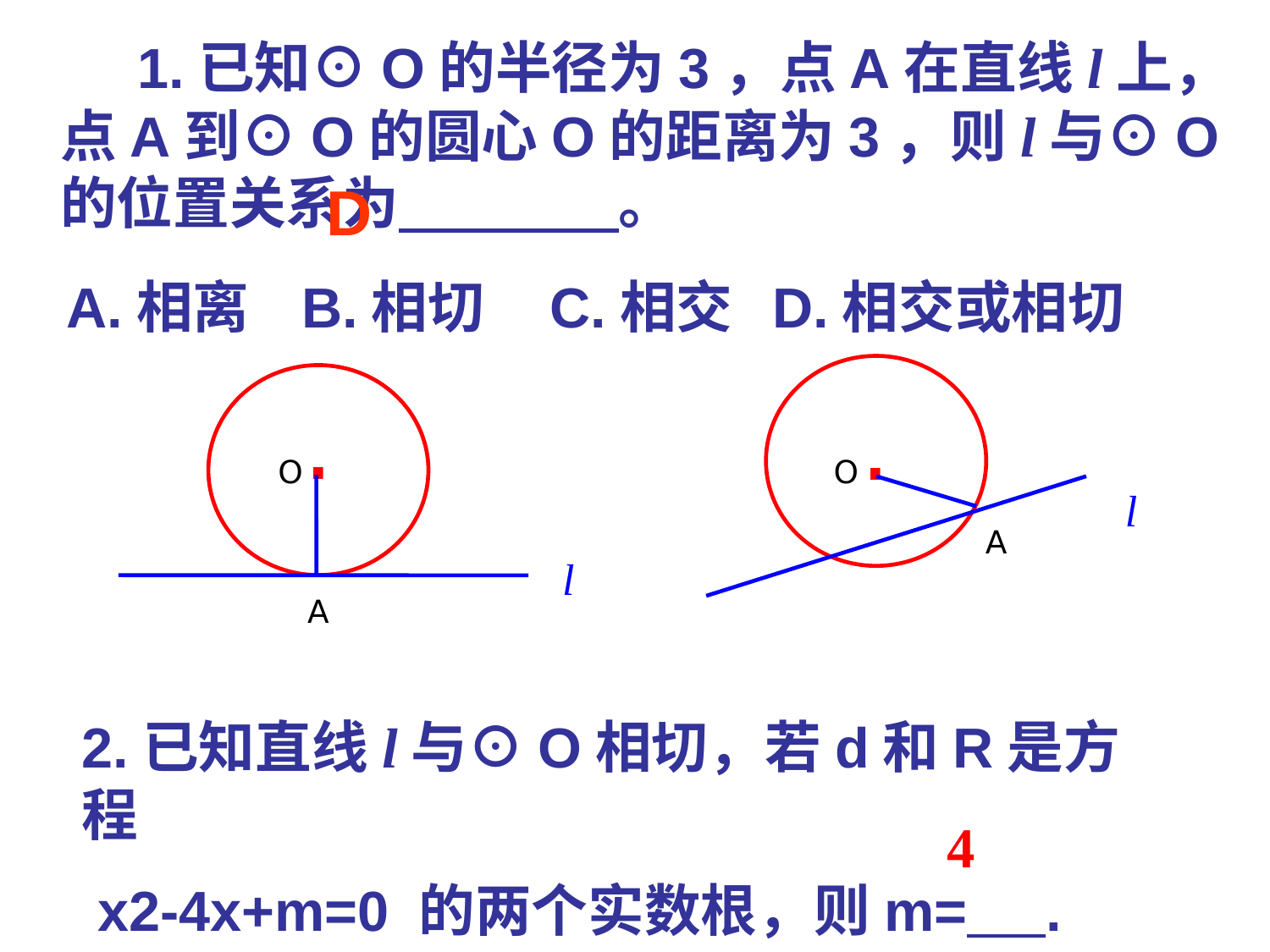

1.已知⊙O的半径为3，点A在直线l上，点A到⊙O的圆心O的距离为3，则l与⊙O的位置关系为                 。
D
A.相离   B.相切    C.相交  D.相交或相切

·
·
O
O

l
A
 l

A
2.已知直线l与⊙O相切，若d和R是方程
 x2-4x+m=0 的两个实数根，则m=     .
4